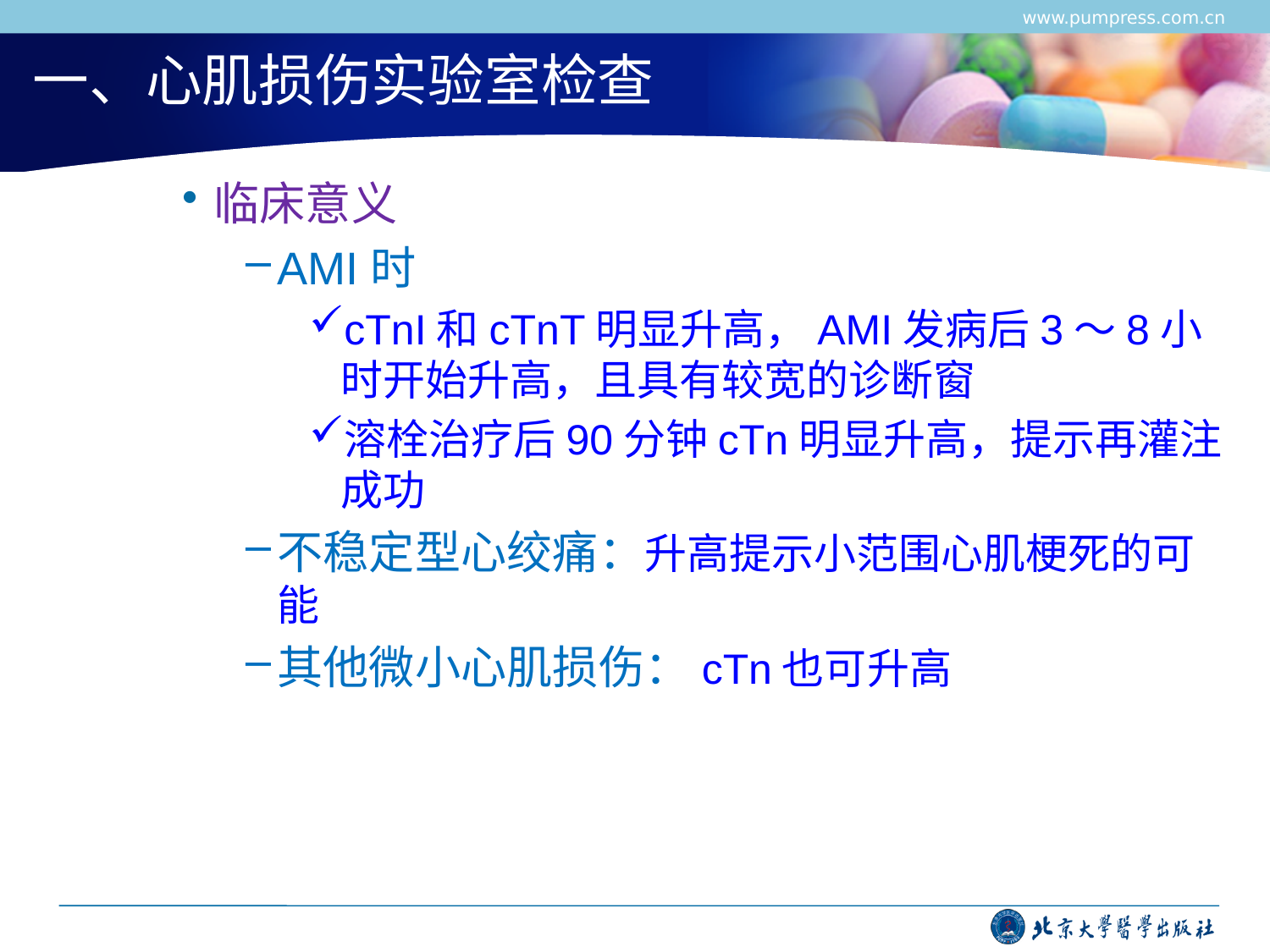

www.pumpress.com.cn
# 一、心肌损伤实验室检查
临床意义
AMI时
cTnI和cTnT明显升高，AMI发病后3～8小时开始升高，且具有较宽的诊断窗
溶栓治疗后90分钟cTn明显升高，提示再灌注成功
不稳定型心绞痛：升高提示小范围心肌梗死的可能
其他微小心肌损伤：cTn也可升高